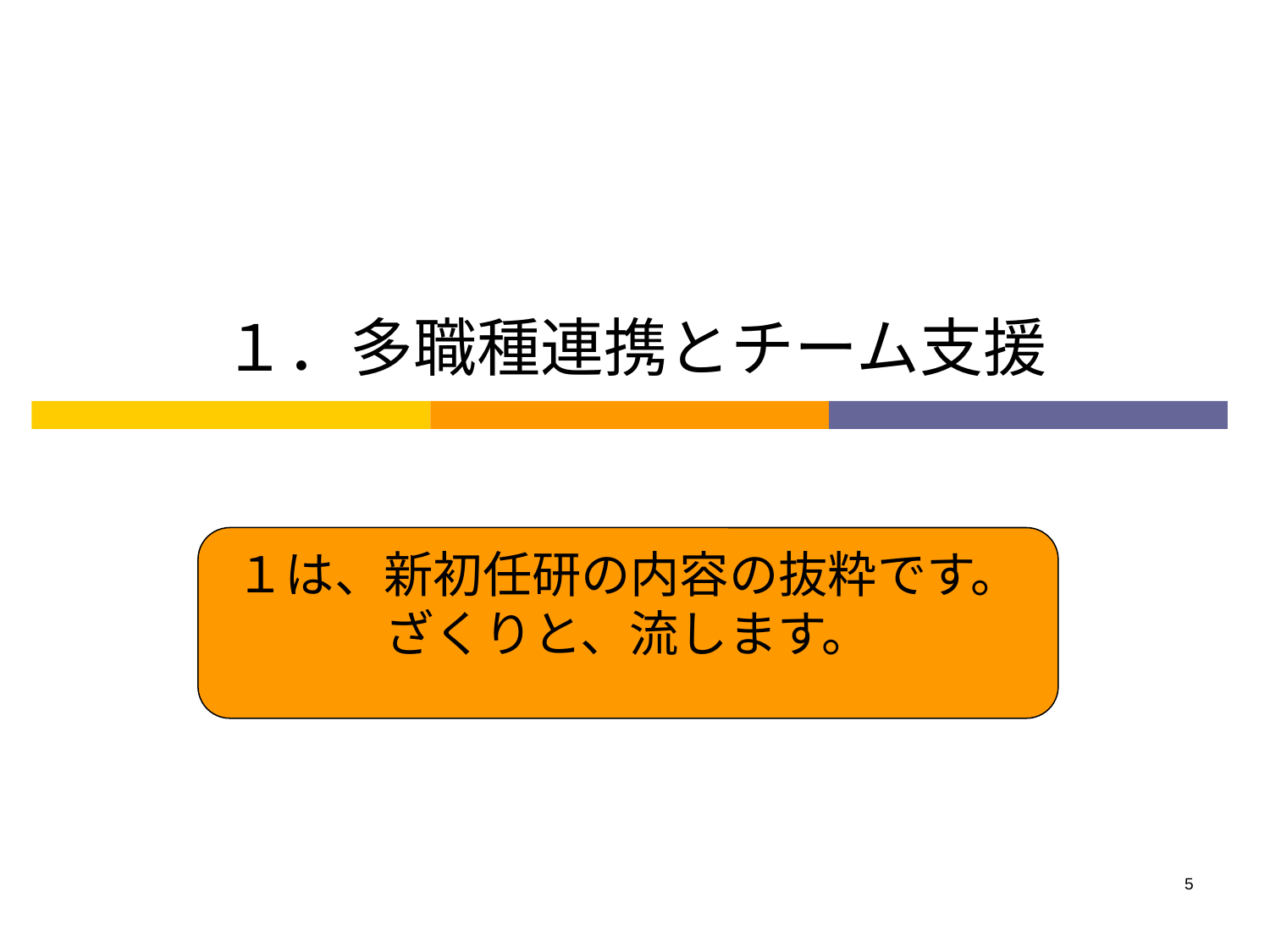

# １．多職種連携とチーム支援
１は、新初任研の内容の抜粋です。
ざくりと、流します。
5